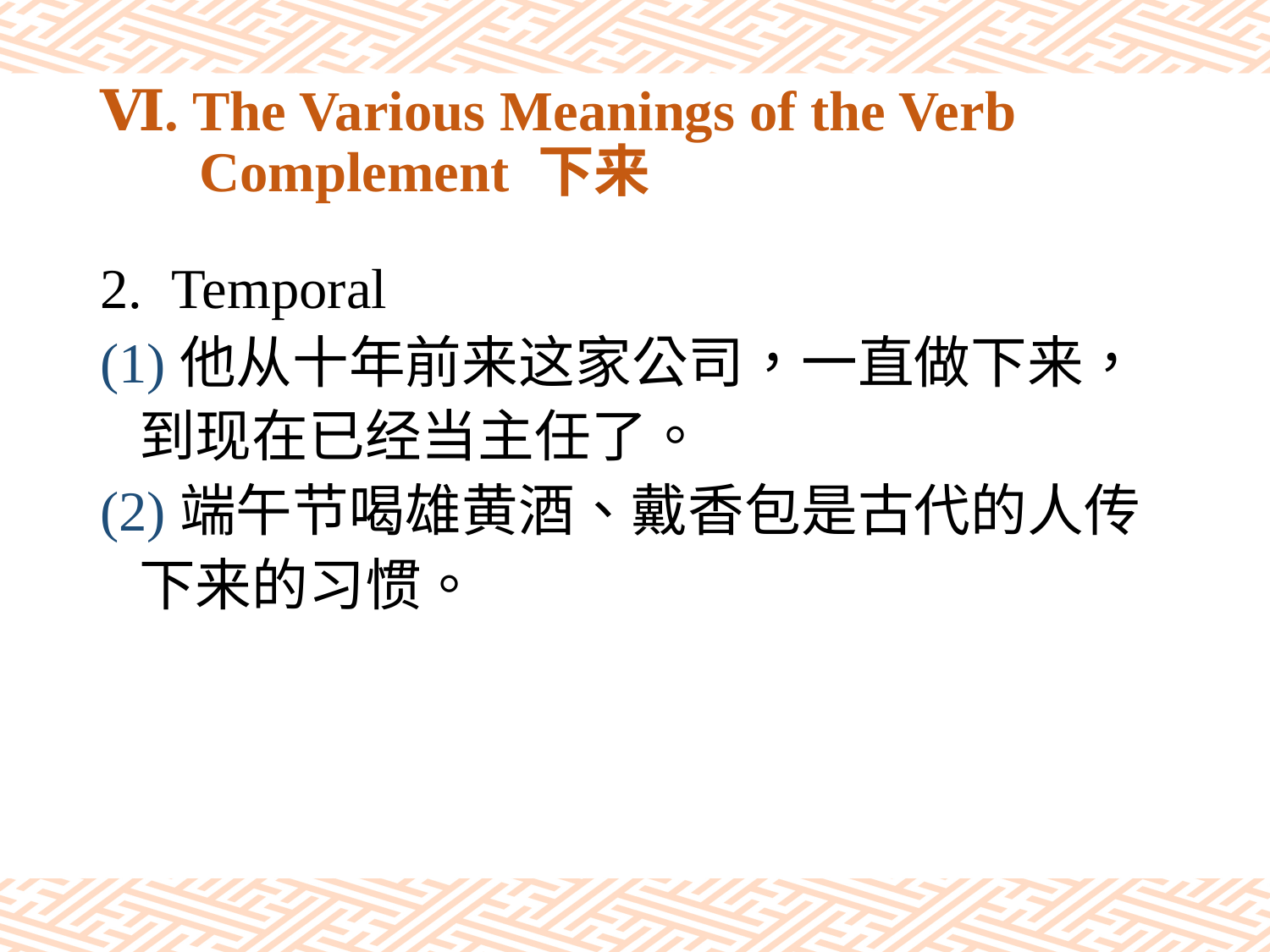

# Ⅵ. The Various Meanings of the Verb Complement 下来
Temporal
(1)他从十年前来这家公司，一直做下来，
  到现在已经当主任了。
(2)端午节喝雄黄酒、戴香包是古代的人传
  下来的习惯。